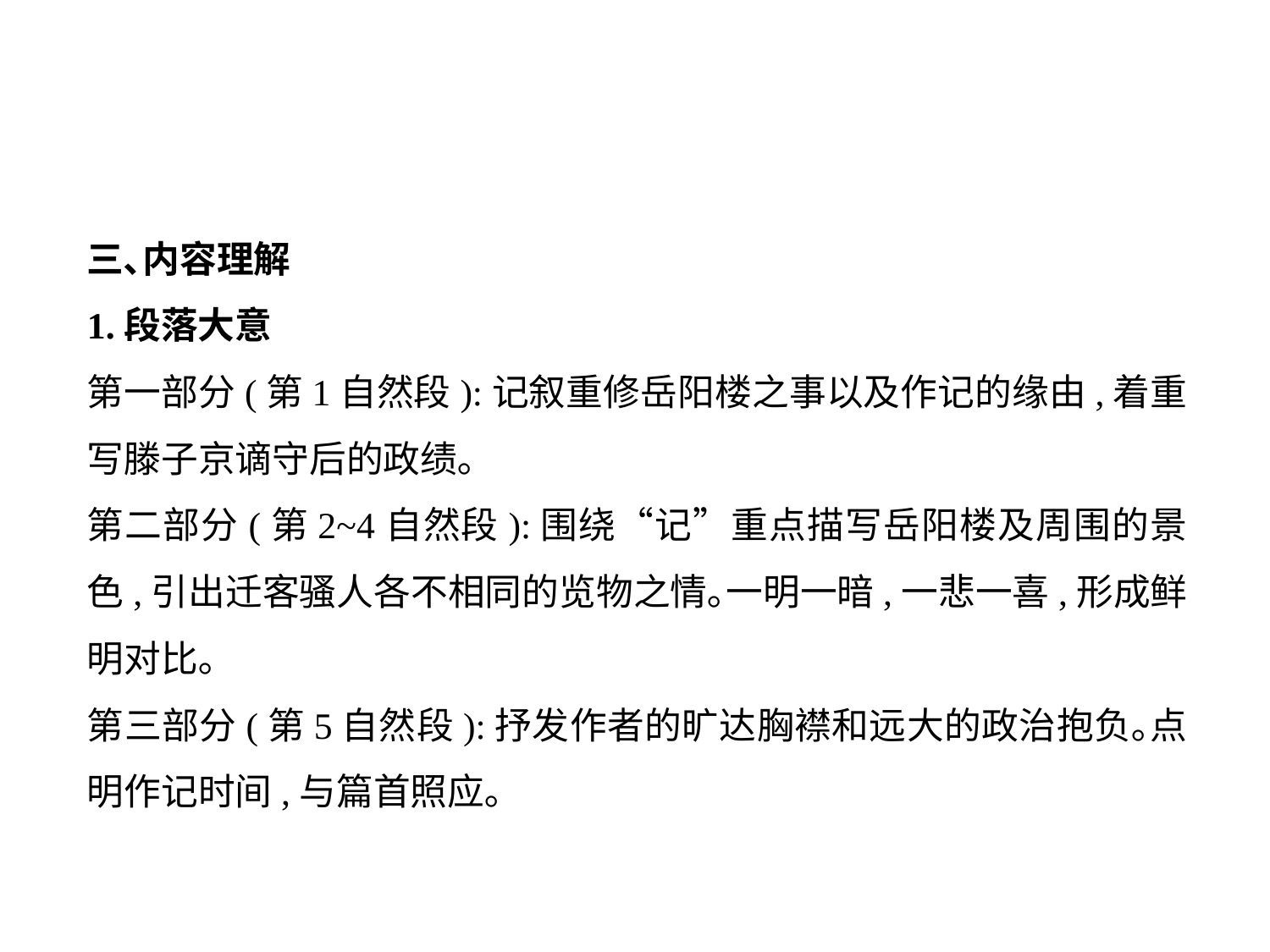

三､内容理解
1.段落大意
第一部分(第1自然段):记叙重修岳阳楼之事以及作记的缘由,着重写滕子京谪守后的政绩｡
第二部分(第2~4自然段):围绕“记”重点描写岳阳楼及周围的景色,引出迁客骚人各不相同的览物之情｡一明一暗,一悲一喜,形成鲜明对比｡
第三部分(第5自然段):抒发作者的旷达胸襟和远大的政治抱负｡点明作记时间,与篇首照应｡